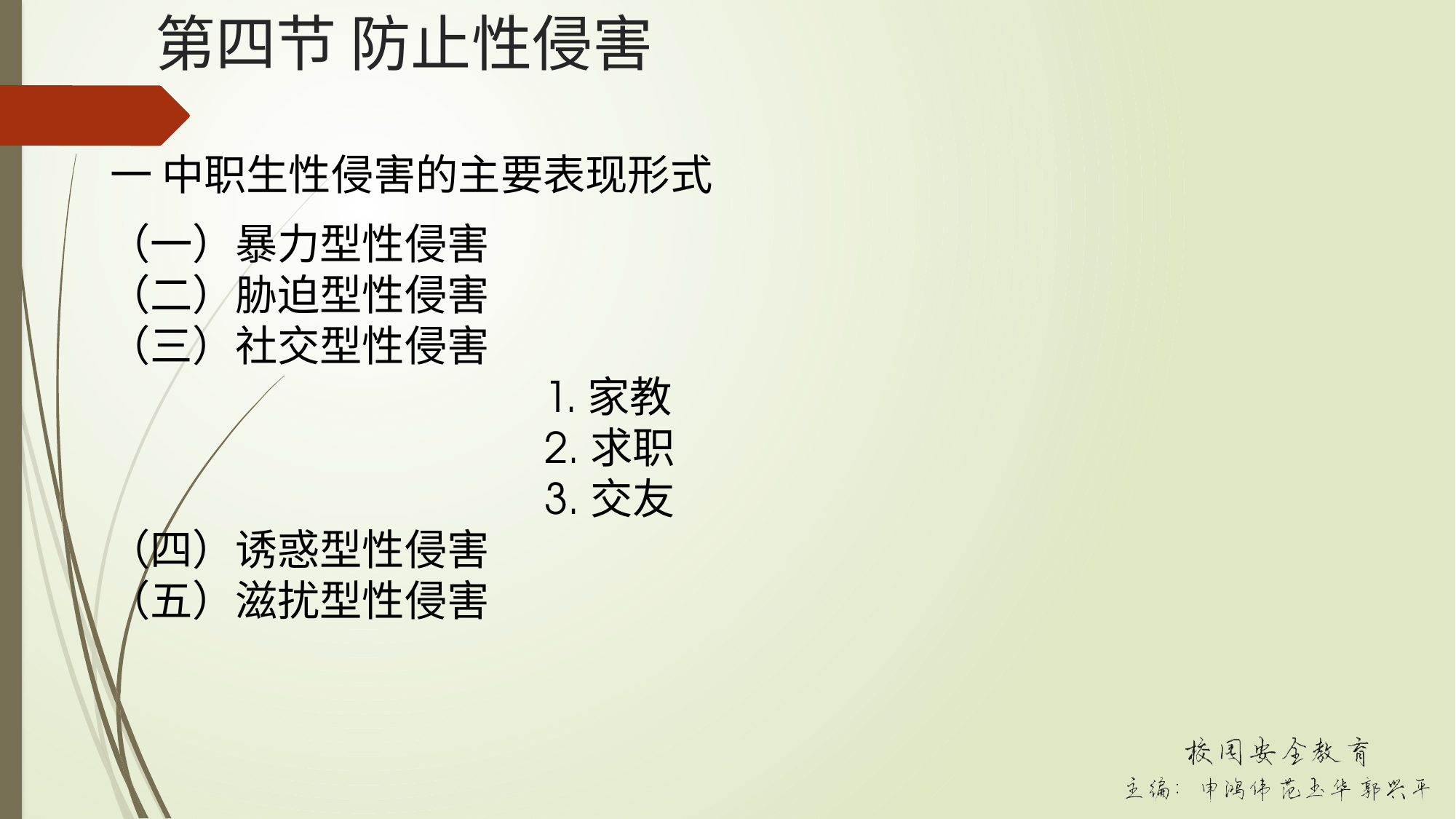

# 第四节 防止性侵害
一 中职生性侵害的主要表现形式
（一）暴力型性侵害
（二）胁迫型性侵害
（三）社交型性侵害
				1.家教
				2.求职
				3.交友
（四）诱惑型性侵害
（五）滋扰型性侵害